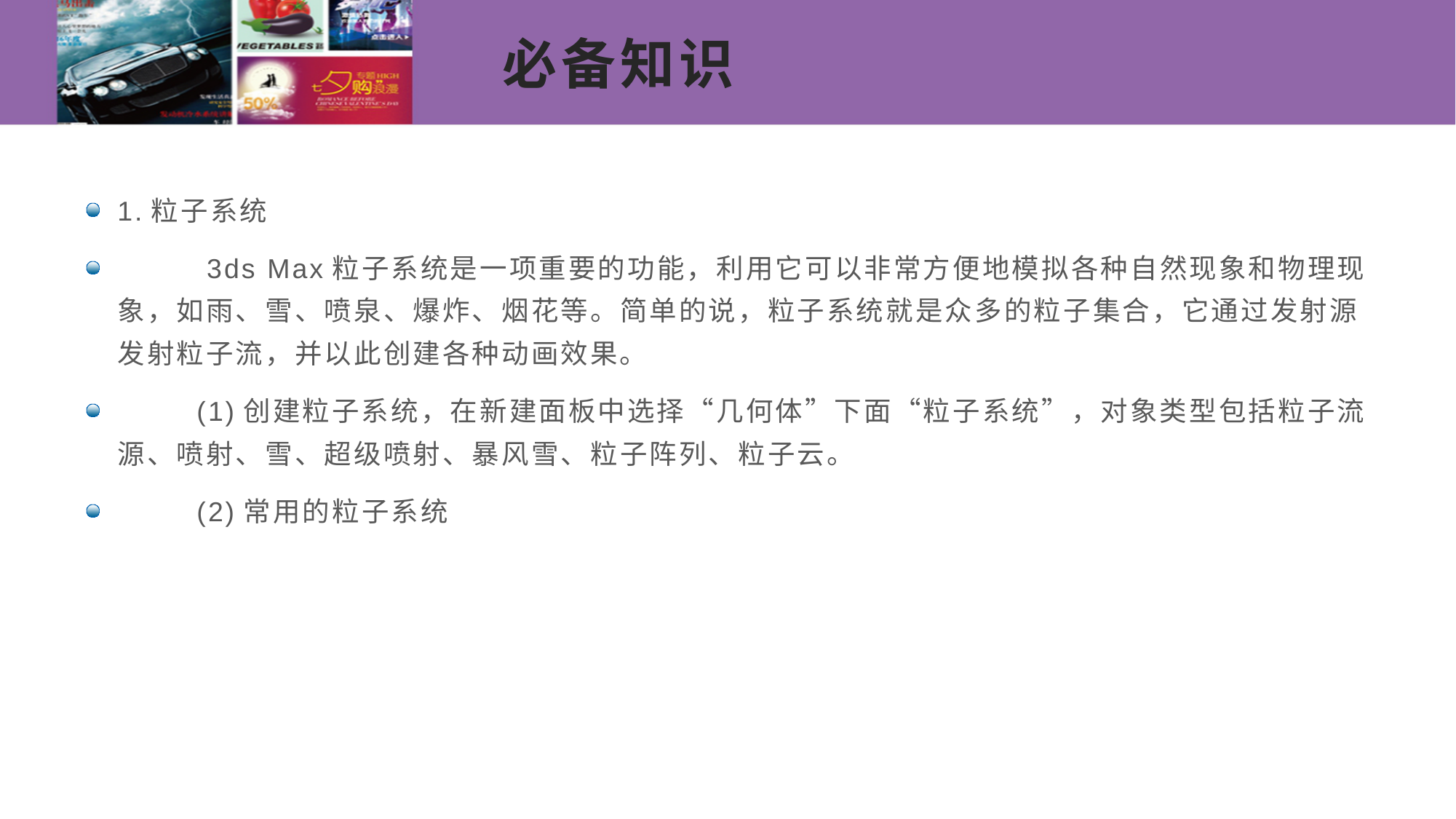

# 必备知识
1.粒子系统
         3ds Max粒子系统是一项重要的功能，利用它可以非常方便地模拟各种自然现象和物理现象，如雨、雪、喷泉、爆炸、烟花等。简单的说，粒子系统就是众多的粒子集合，它通过发射源发射粒子流，并以此创建各种动画效果。
        (1)创建粒子系统，在新建面板中选择“几何体”下面“粒子系统”，对象类型包括粒子流源、喷射、雪、超级喷射、暴风雪、粒子阵列、粒子云。
        (2)常用的粒子系统